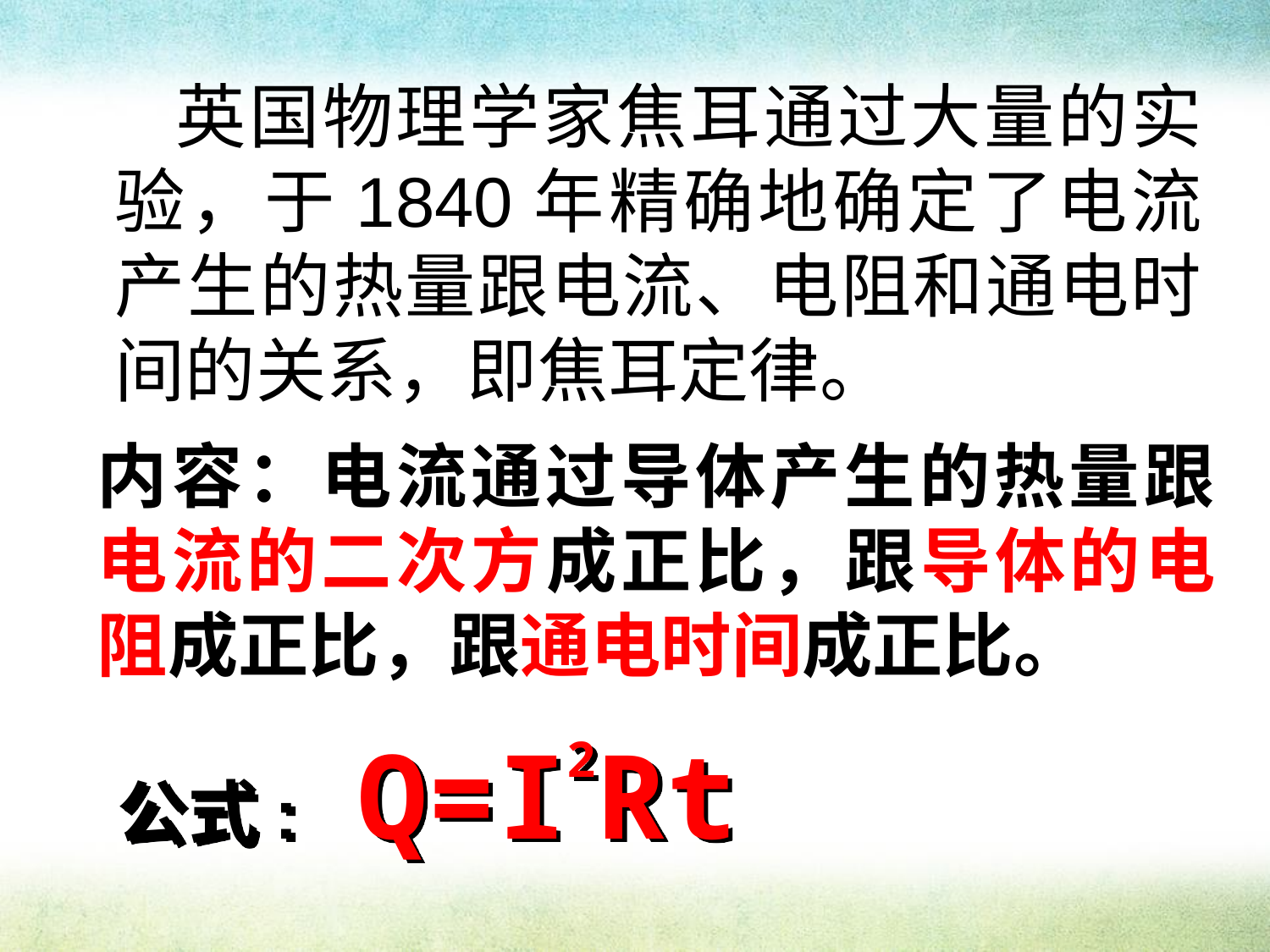

英国物理学家焦耳通过大量的实验，于1840年精确地确定了电流产生的热量跟电流、电阻和通电时间的关系，即焦耳定律。

内容：电流通过导体产生的热量跟电流的二次方成正比，跟导体的电阻成正比，跟通电时间成正比。

公式:   Q=I2Rt